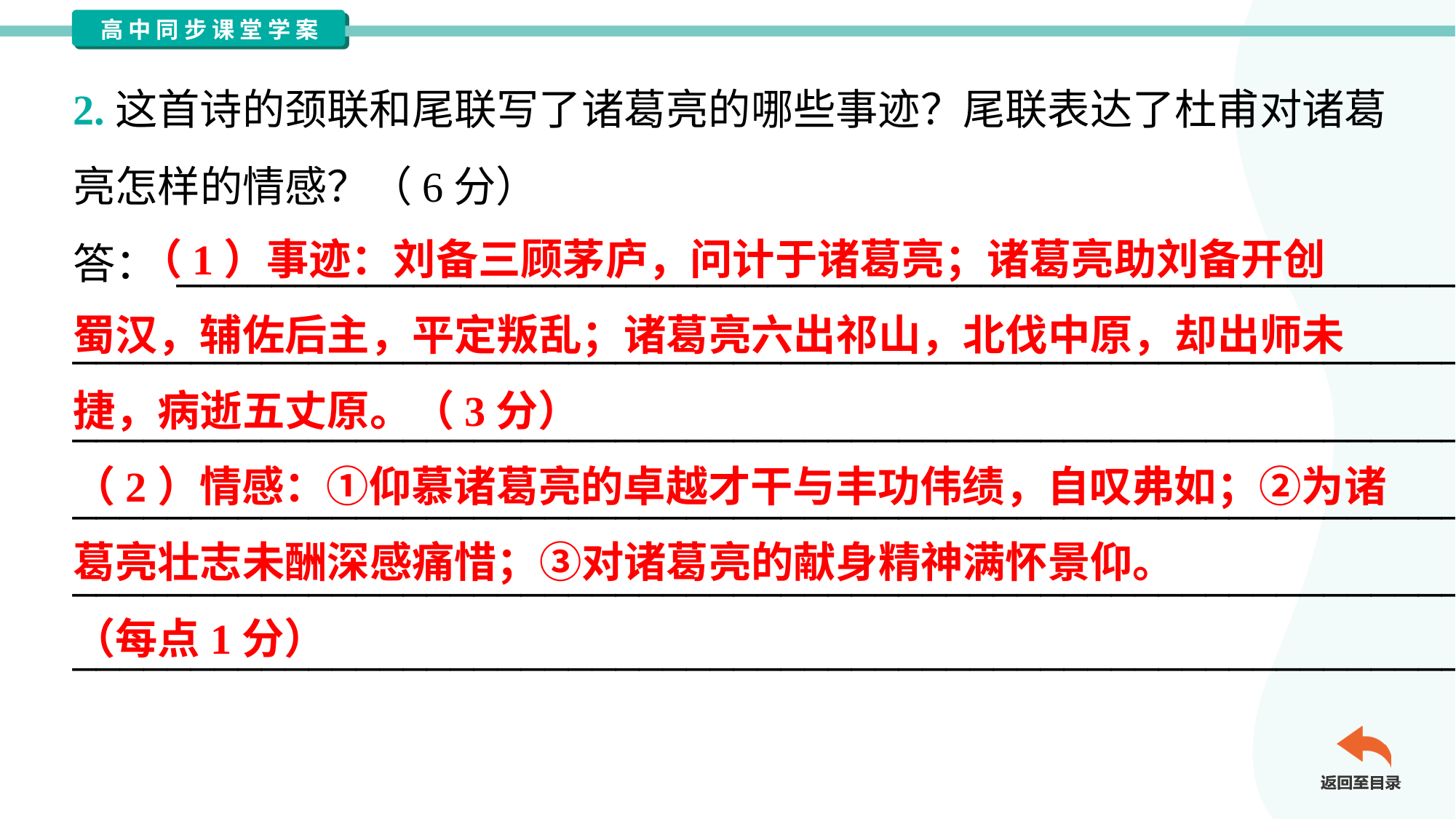

2.这首诗的颈联和尾联写了诸葛亮的哪些事迹？尾联表达了杜甫对诸葛
亮怎样的情感？（6分）
答： ________________________________________________________
_____________________________________________________________
_____________________________________________________________
_____________________________________________________________
_____________________________________________________________
_____________________________________________________________
      （1）事迹：刘备三顾茅庐，问计于诸葛亮；诸葛亮助刘备开创
蜀汉，辅佐后主，平定叛乱；诸葛亮六出祁山，北伐中原，却出师未
捷，病逝五丈原。（3分）
（2）情感：①仰慕诸葛亮的卓越才干与丰功伟绩，自叹弗如；②为诸
葛亮壮志未酬深感痛惜；③对诸葛亮的献身精神满怀景仰。
（每点1分）